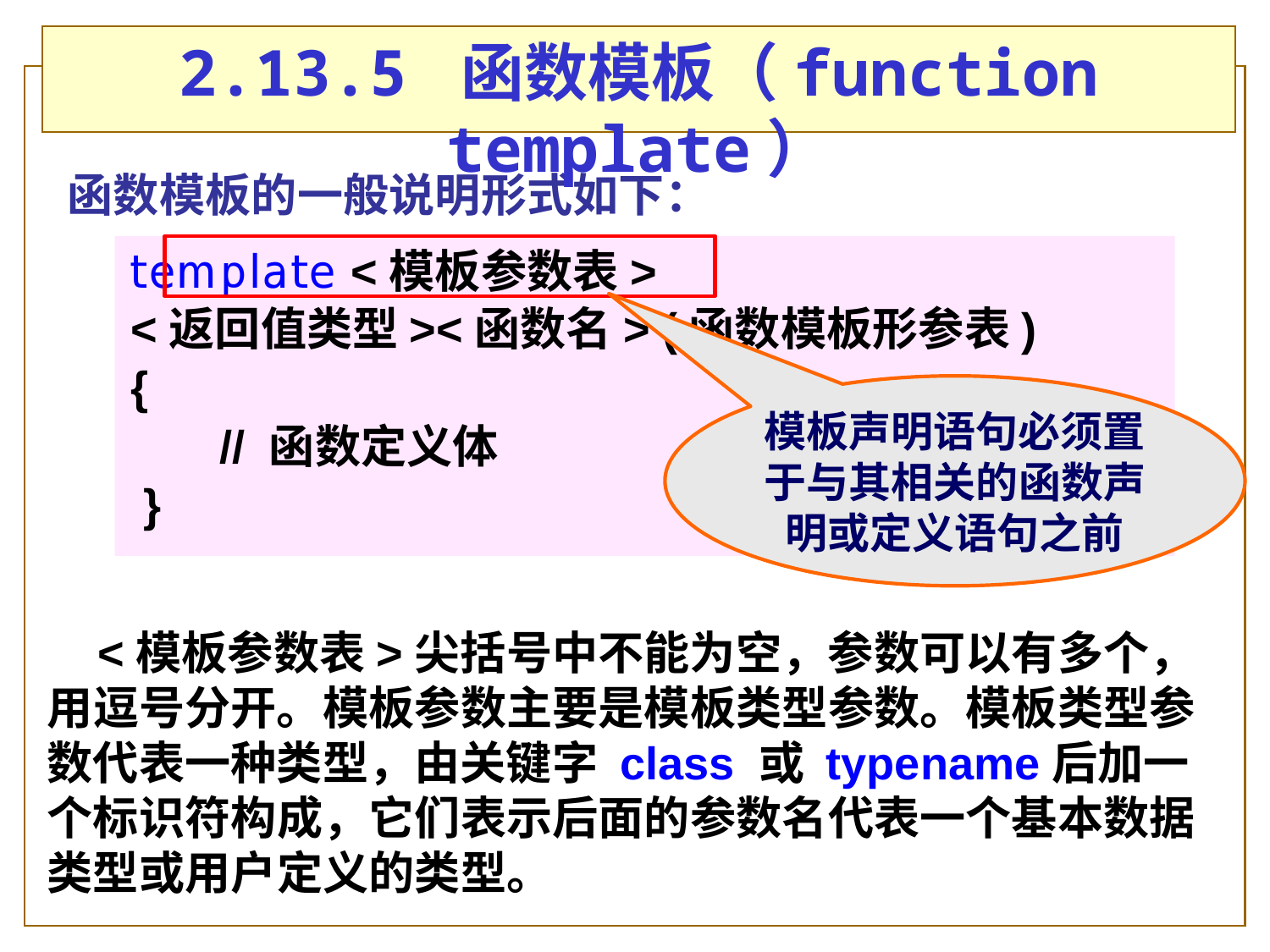

# 2.13.5 函数模板（function template）

函数模板的一般说明形式如下：
     template <模板参数表>
     <返回值类型><函数名> (函数模板形参表)
     {
            // 函数定义体
      }

模板声明语句必须置于与其相关的函数声明或定义语句之前
    <模板参数表>尖括号中不能为空，参数可以有多个，用逗号分开。模板参数主要是模板类型参数。模板类型参数代表一种类型，由关键字 class 或 typename后加一个标识符构成，它们表示后面的参数名代表一个基本数据类型或用户定义的类型。